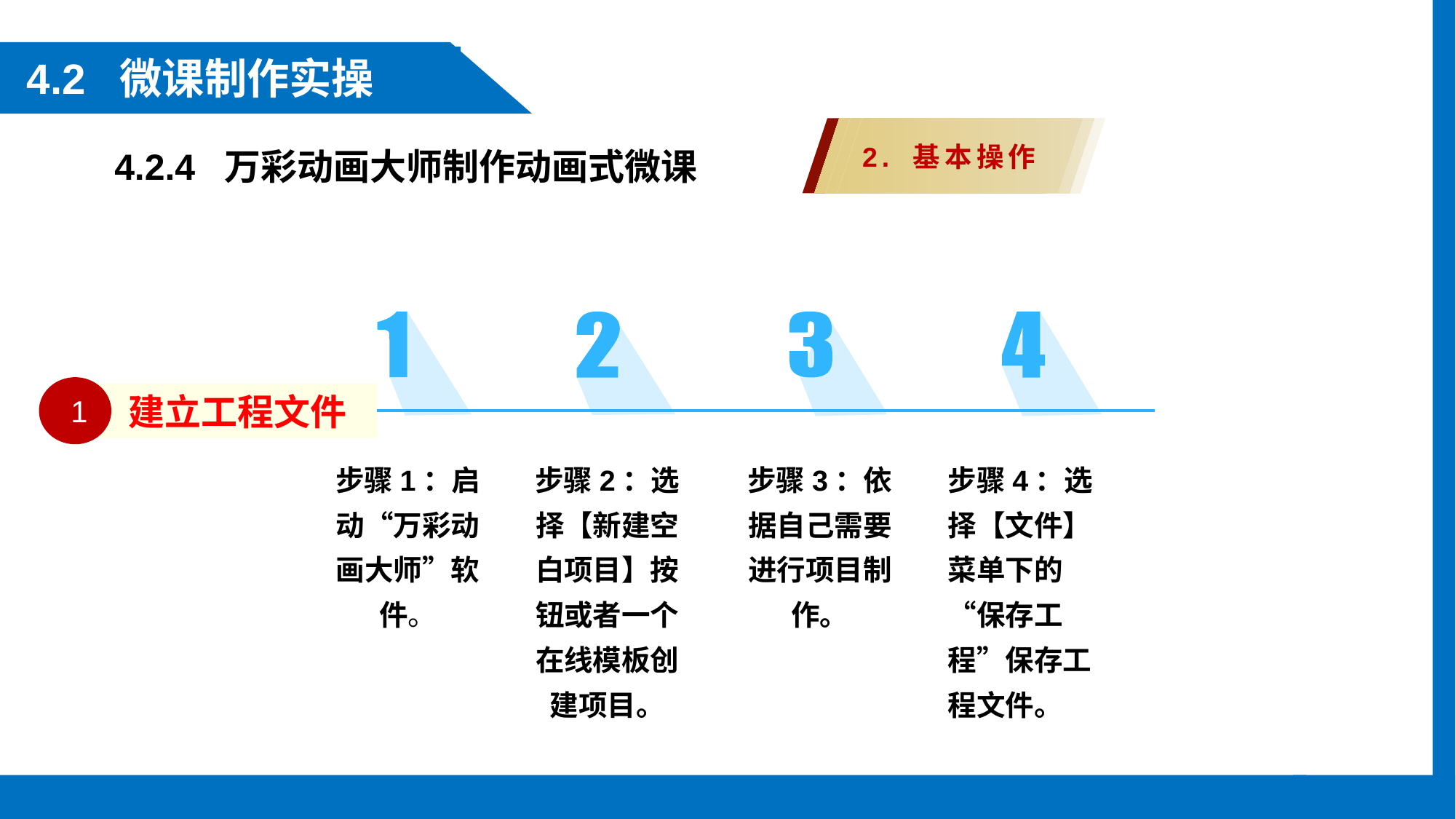

4.2  微课制作实操
4.2.4  万彩动画大师制作动画式微课

2. 基本操作

 1
建立工程文件
步骤3：依据自己需要进行项目制作。
步骤4：选择【文件】菜单下的“保存工程”保存工程文件。
步骤1：启动“万彩动画大师”软件。
步骤2：选择【新建空白项目】按钮或者一个在线模板创建项目。